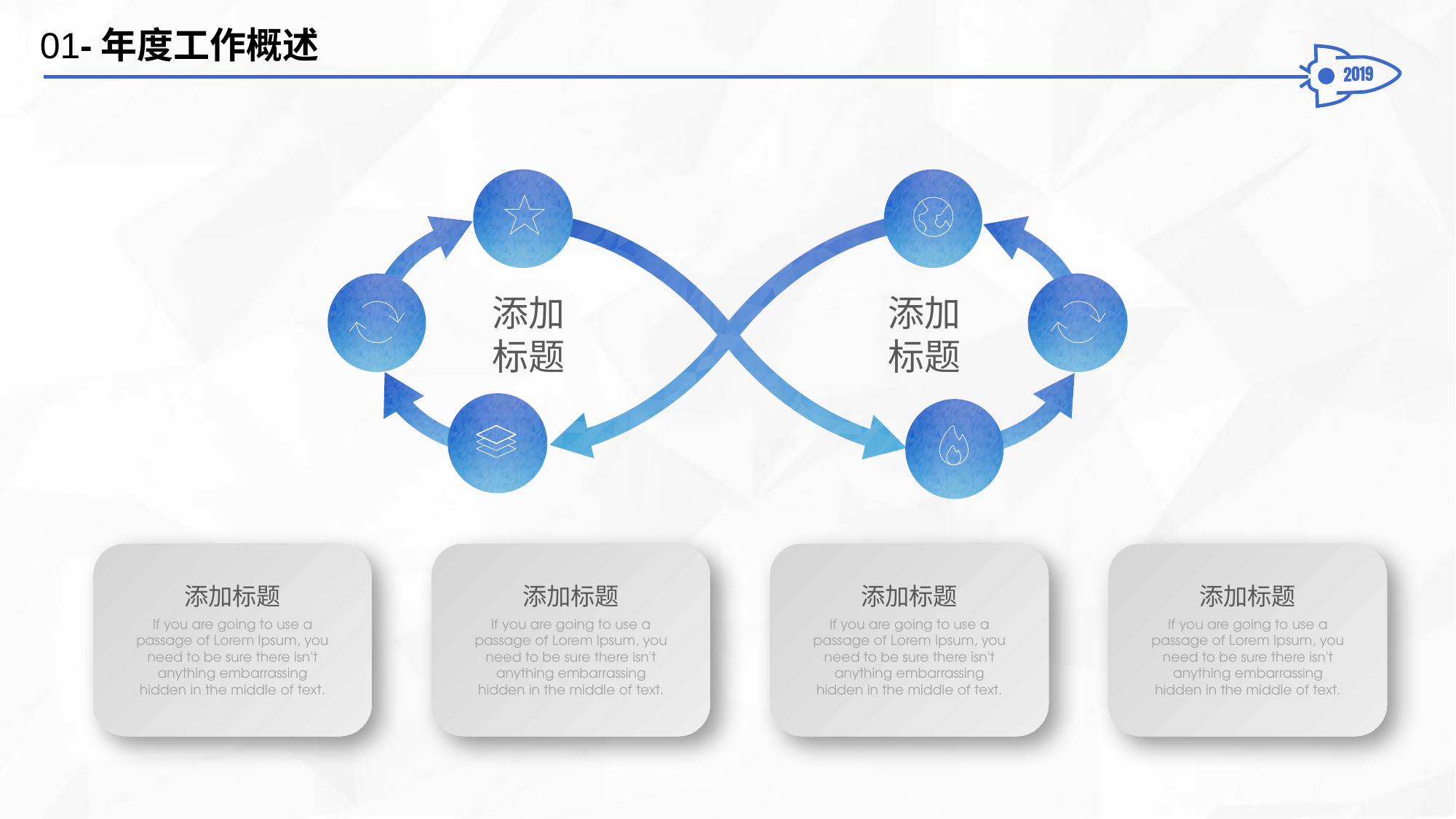

01-年度工作概述

添加
标题
添加
标题

添加标题
If you are going to use a passage of Lorem Ipsum, you need to be sure there isn't anything embarrassing hidden in the middle of text.

添加标题
If you are going to use a passage of Lorem Ipsum, you need to be sure there isn't anything embarrassing hidden in the middle of text.

添加标题
If you are going to use a passage of Lorem Ipsum, you need to be sure there isn't anything embarrassing hidden in the middle of text.

添加标题
If you are going to use a passage of Lorem Ipsum, you need to be sure there isn't anything embarrassing hidden in the middle of text.